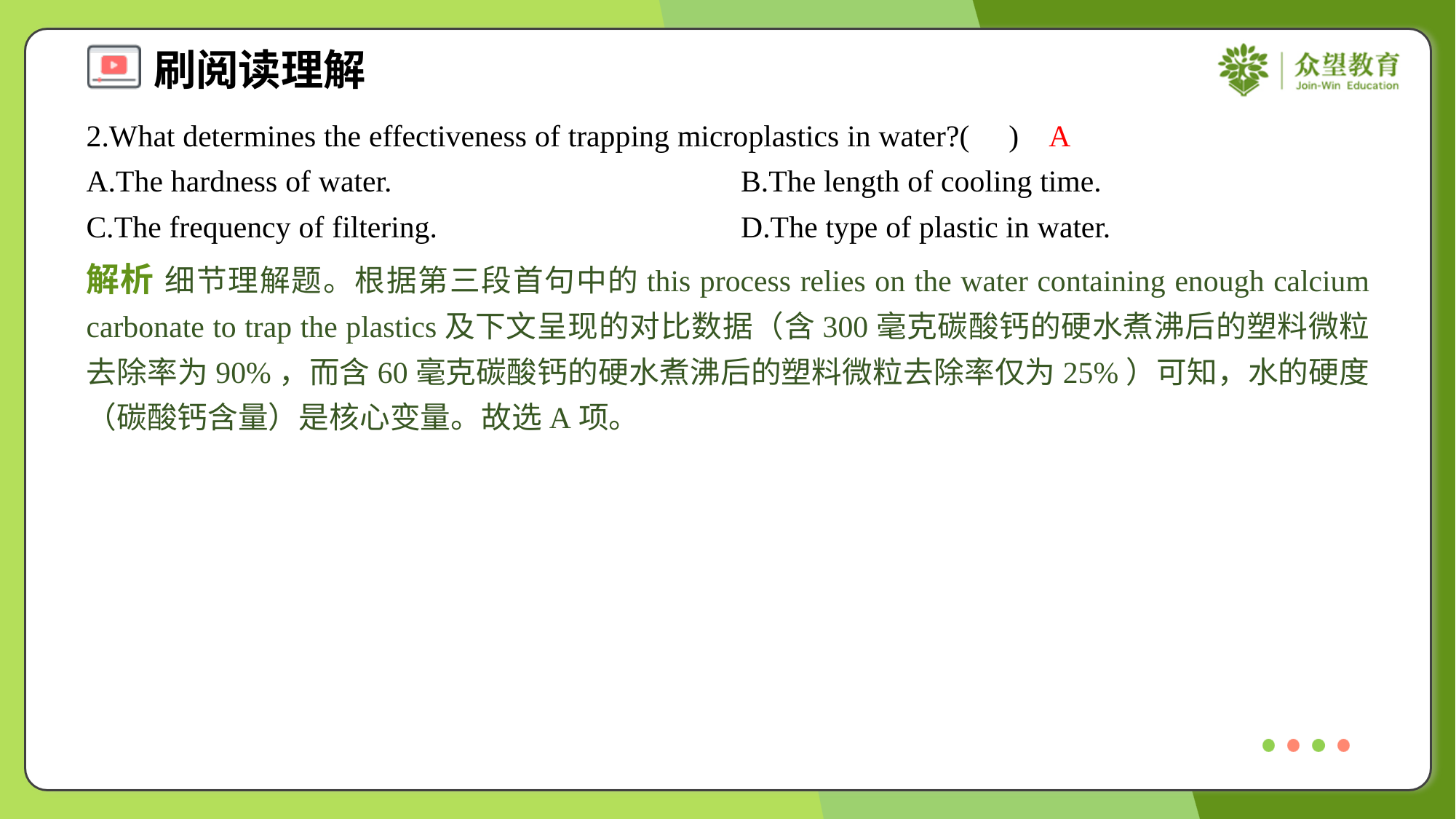

2.What determines the effectiveness of trapping microplastics in water?(     )
A
A.The hardness of water.	B.The length of cooling time.
C.The frequency of filtering.	D.The type of plastic in water.
解析 细节理解题。根据第三段首句中的this process relies on the water containing enough calcium carbonate to trap the plastics及下文呈现的对比数据（含300毫克碳酸钙的硬水煮沸后的塑料微粒去除率为90%，而含60毫克碳酸钙的硬水煮沸后的塑料微粒去除率仅为25%）可知，水的硬度（碳酸钙含量）是核心变量。故选A项。